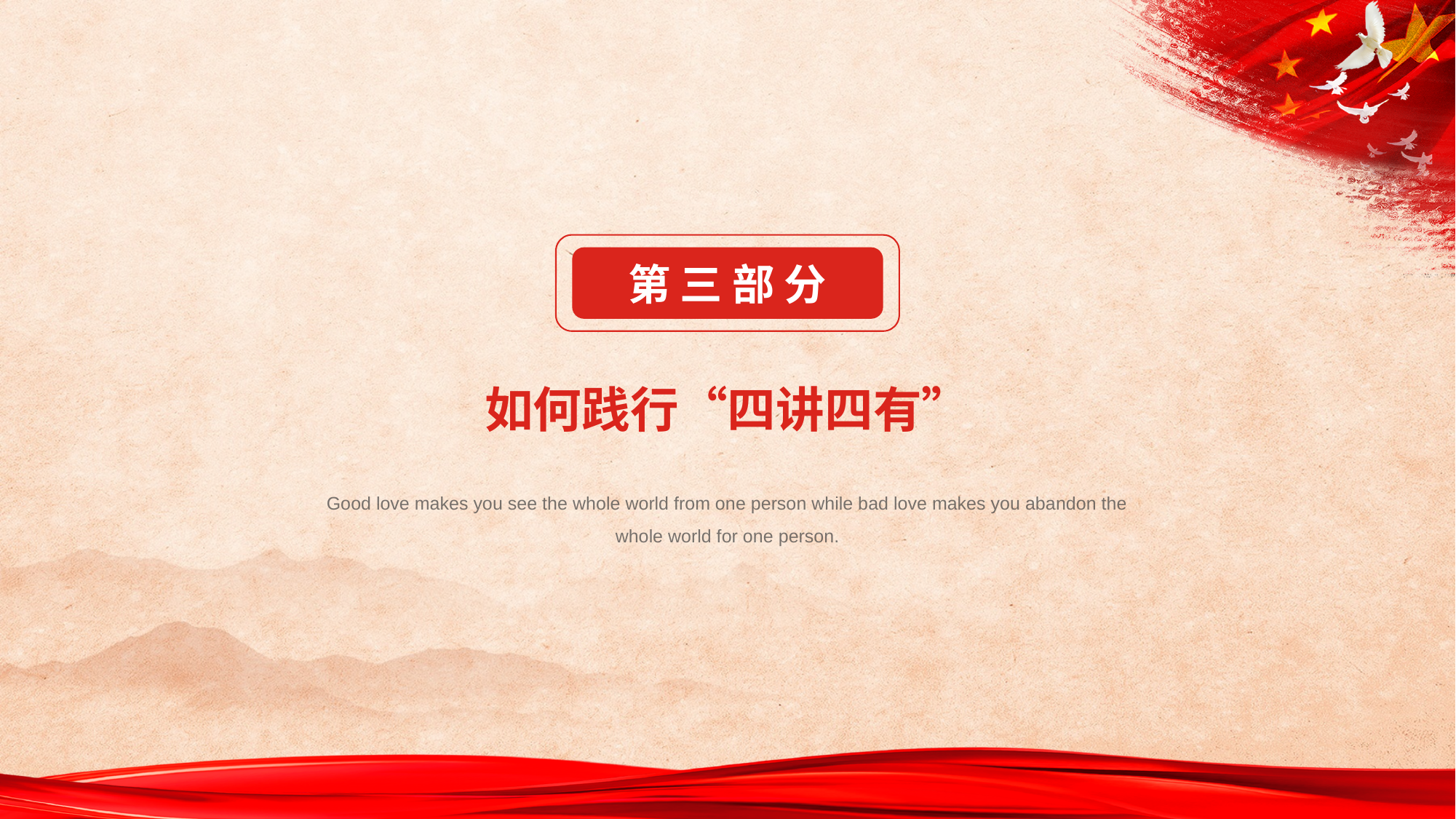

第 三 部 分
如何践行“四讲四有”
Good love makes you see the whole world from one person while bad love makes you abandon the whole world for one person.